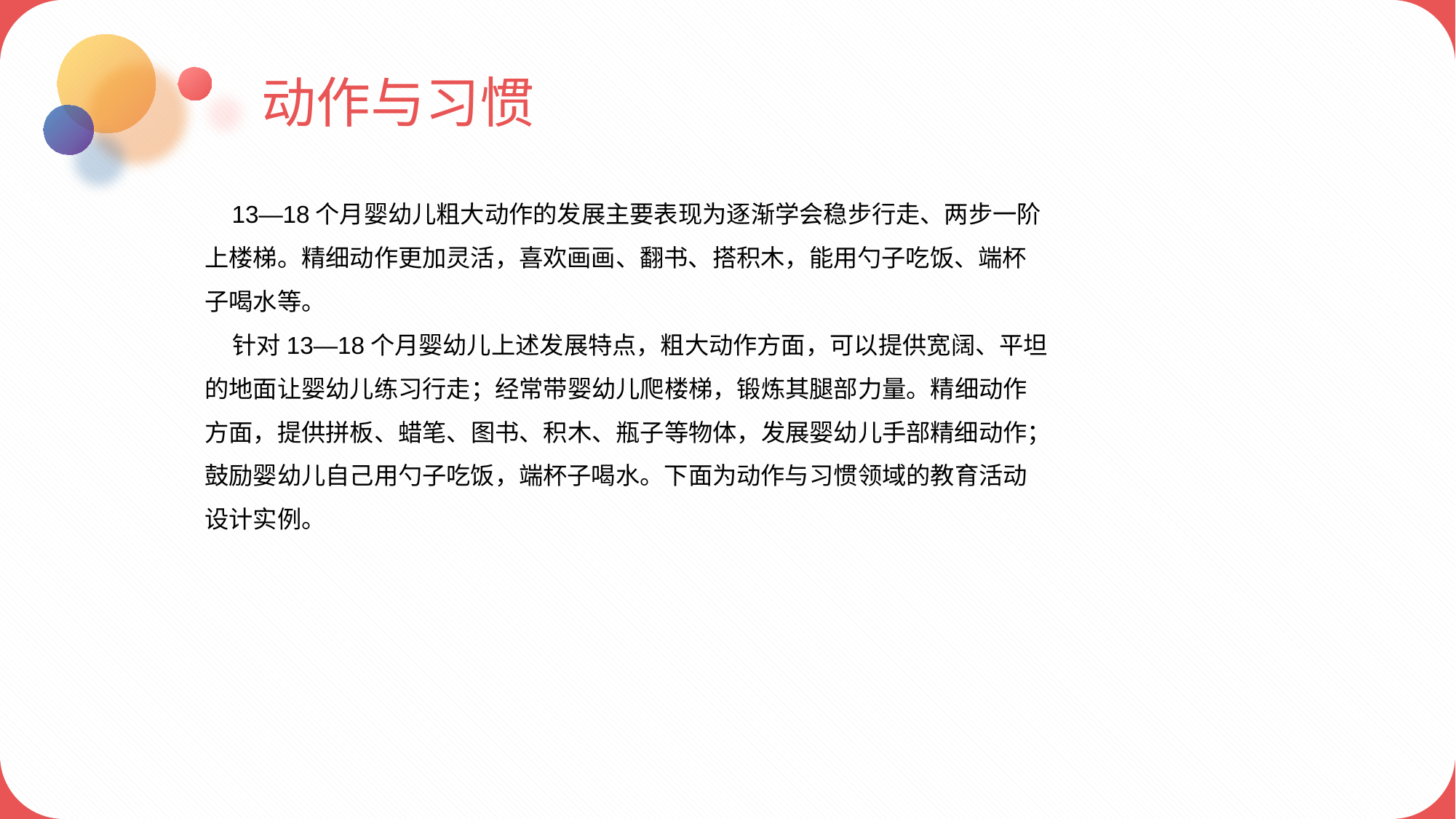

动作与习惯
    13—18个月婴幼儿粗大动作的发展主要表现为逐渐学会稳步行走、两步一阶上楼梯。精细动作更加灵活，喜欢画画、翻书、搭积木，能用勺子吃饭、端杯子喝水等。
    针对13—18个月婴幼儿上述发展特点，粗大动作方面，可以提供宽阔、平坦的地面让婴幼儿练习行走；经常带婴幼儿爬楼梯，锻炼其腿部力量。精细动作方面，提供拼板、蜡笔、图书、积木、瓶子等物体，发展婴幼儿手部精细动作；鼓励婴幼儿自己用勺子吃饭，端杯子喝水。下面为动作与习惯领域的教育活动设计实例。